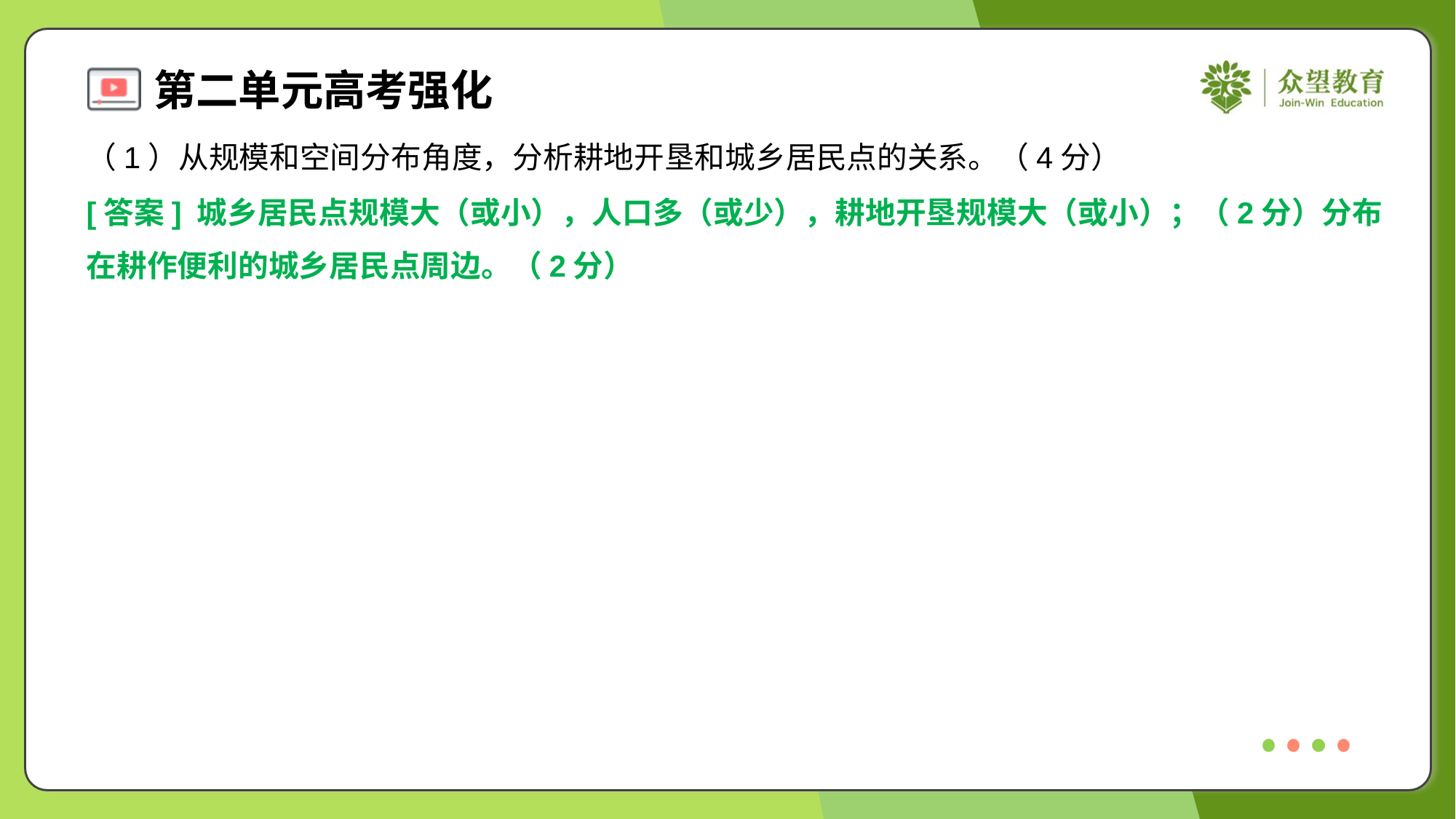

（1）从规模和空间分布角度，分析耕地开垦和城乡居民点的关系。（4分）
[答案] 城乡居民点规模大（或小），人口多（或少），耕地开垦规模大（或小）；（2分）分布
在耕作便利的城乡居民点周边。（2分）